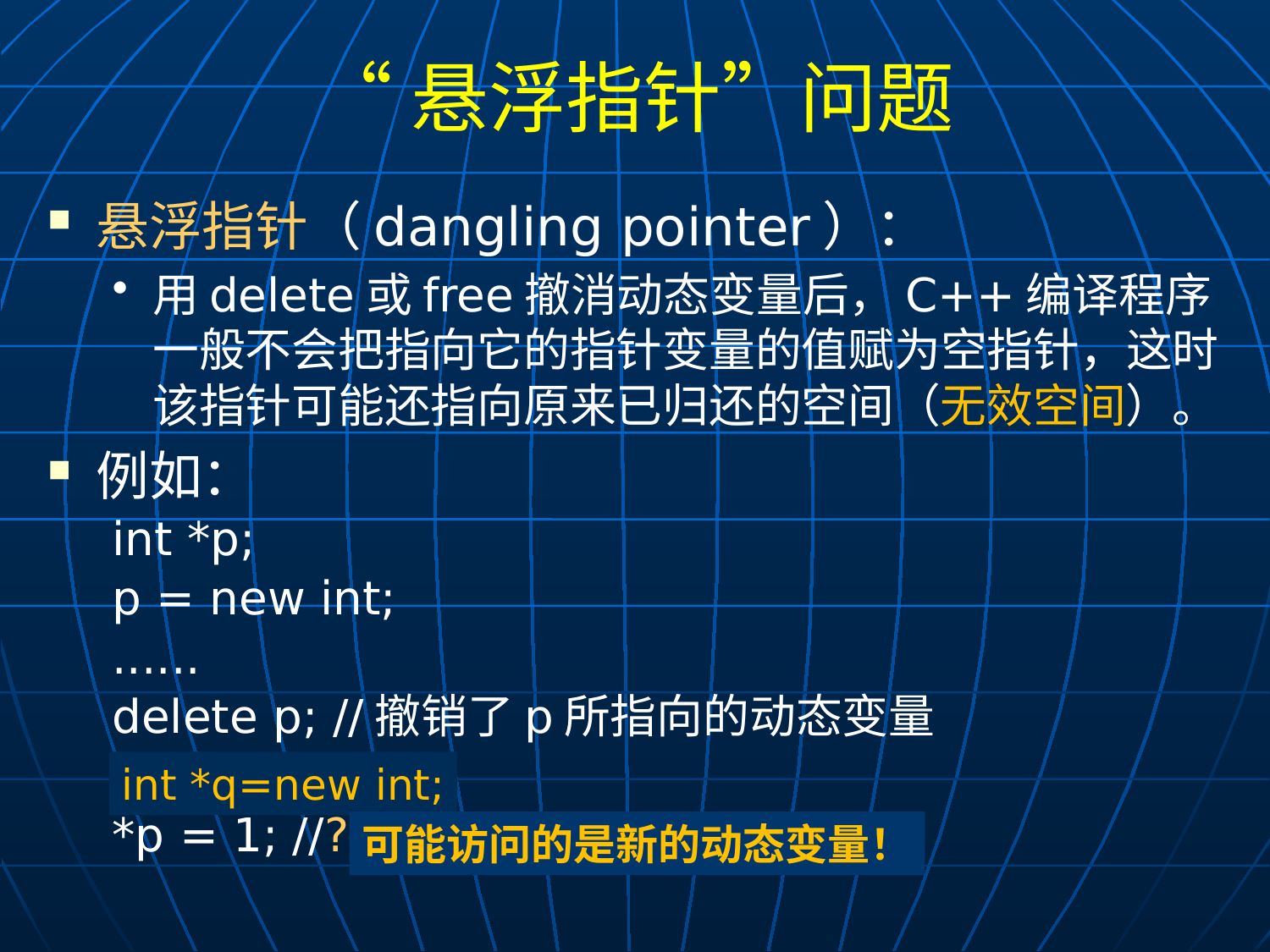

# “悬浮指针”问题
悬浮指针（dangling pointer）：
用delete或free撤消动态变量后，C++编译程序一般不会把指向它的指针变量的值赋为空指针，这时该指针可能还指向原来已归还的空间（无效空间）。
例如：
int *p;
p = new int;
......
delete p; //撤销了p所指向的动态变量
......
*p = 1; //?
int *q=new int;
可能访问的是新的动态变量！